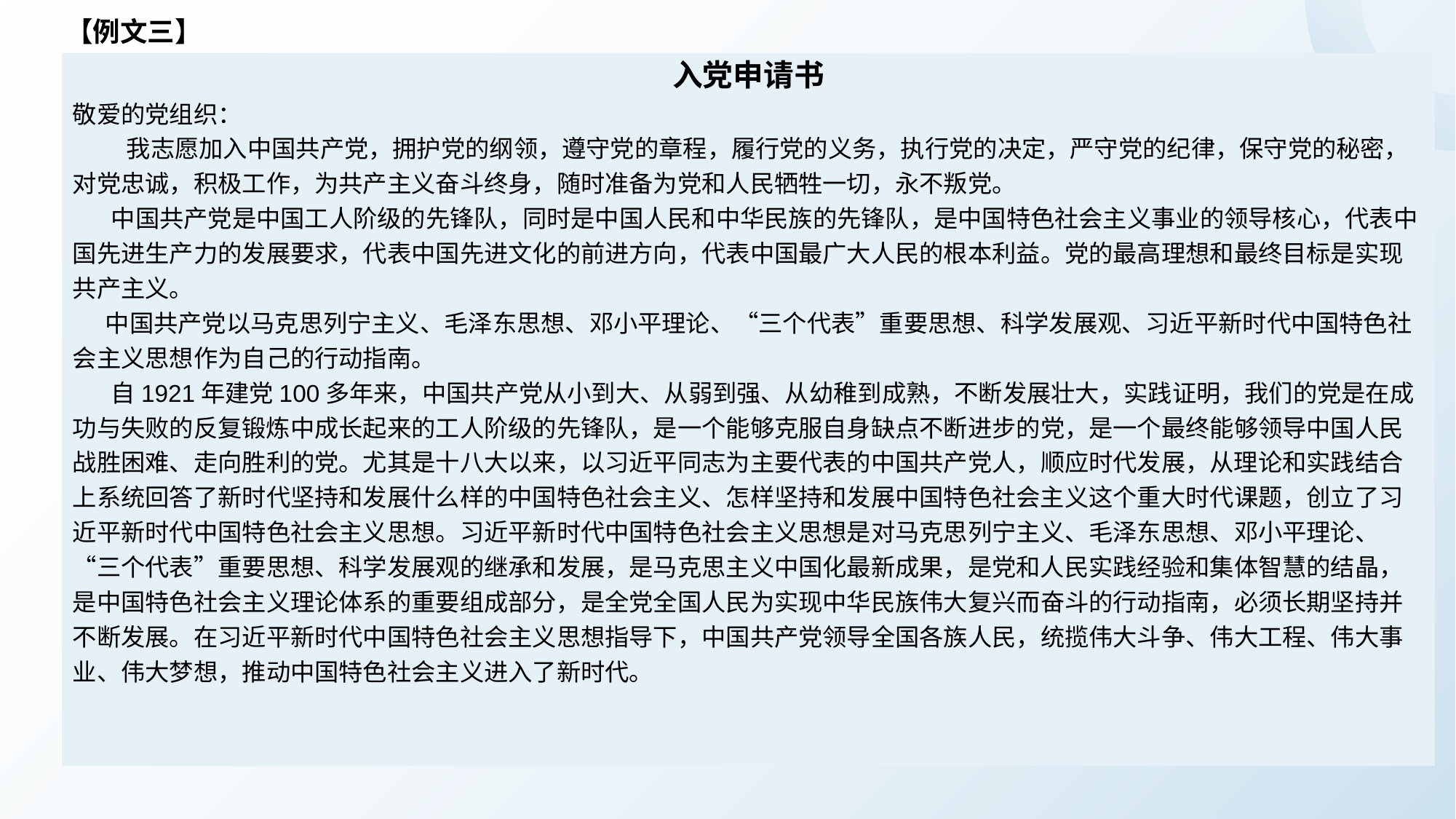

【例文三】
入党申请书
敬爱的党组织：
　　 我志愿加入中国共产党，拥护党的纲领，遵守党的章程，履行党的义务，执行党的决定，严守党的纪律，保守党的秘密，对党忠诚，积极工作，为共产主义奋斗终身，随时准备为党和人民牺牲一切，永不叛党。
      中国共产党是中国工人阶级的先锋队，同时是中国人民和中华民族的先锋队，是中国特色社会主义事业的领导核心，代表中国先进生产力的发展要求，代表中国先进文化的前进方向，代表中国最广大人民的根本利益。党的最高理想和最终目标是实现共产主义。
      中国共产党以马克思列宁主义、毛泽东思想、邓小平理论、“三个代表”重要思想、科学发展观、习近平新时代中国特色社会主义思想作为自己的行动指南。
      自1921年建党100多年来，中国共产党从小到大、从弱到强、从幼稚到成熟，不断发展壮大，实践证明，我们的党是在成功与失败的反复锻炼中成长起来的工人阶级的先锋队，是一个能够克服自身缺点不断进步的党，是一个最终能够领导中国人民战胜困难、走向胜利的党。尤其是十八大以来，以习近平同志为主要代表的中国共产党人，顺应时代发展，从理论和实践结合上系统回答了新时代坚持和发展什么样的中国特色社会主义、怎样坚持和发展中国特色社会主义这个重大时代课题，创立了习近平新时代中国特色社会主义思想。习近平新时代中国特色社会主义思想是对马克思列宁主义、毛泽东思想、邓小平理论、“三个代表”重要思想、科学发展观的继承和发展，是马克思主义中国化最新成果，是党和人民实践经验和集体智慧的结晶，是中国特色社会主义理论体系的重要组成部分，是全党全国人民为实现中华民族伟大复兴而奋斗的行动指南，必须长期坚持并不断发展。在习近平新时代中国特色社会主义思想指导下，中国共产党领导全国各族人民，统揽伟大斗争、伟大工程、伟大事业、伟大梦想，推动中国特色社会主义进入了新时代。